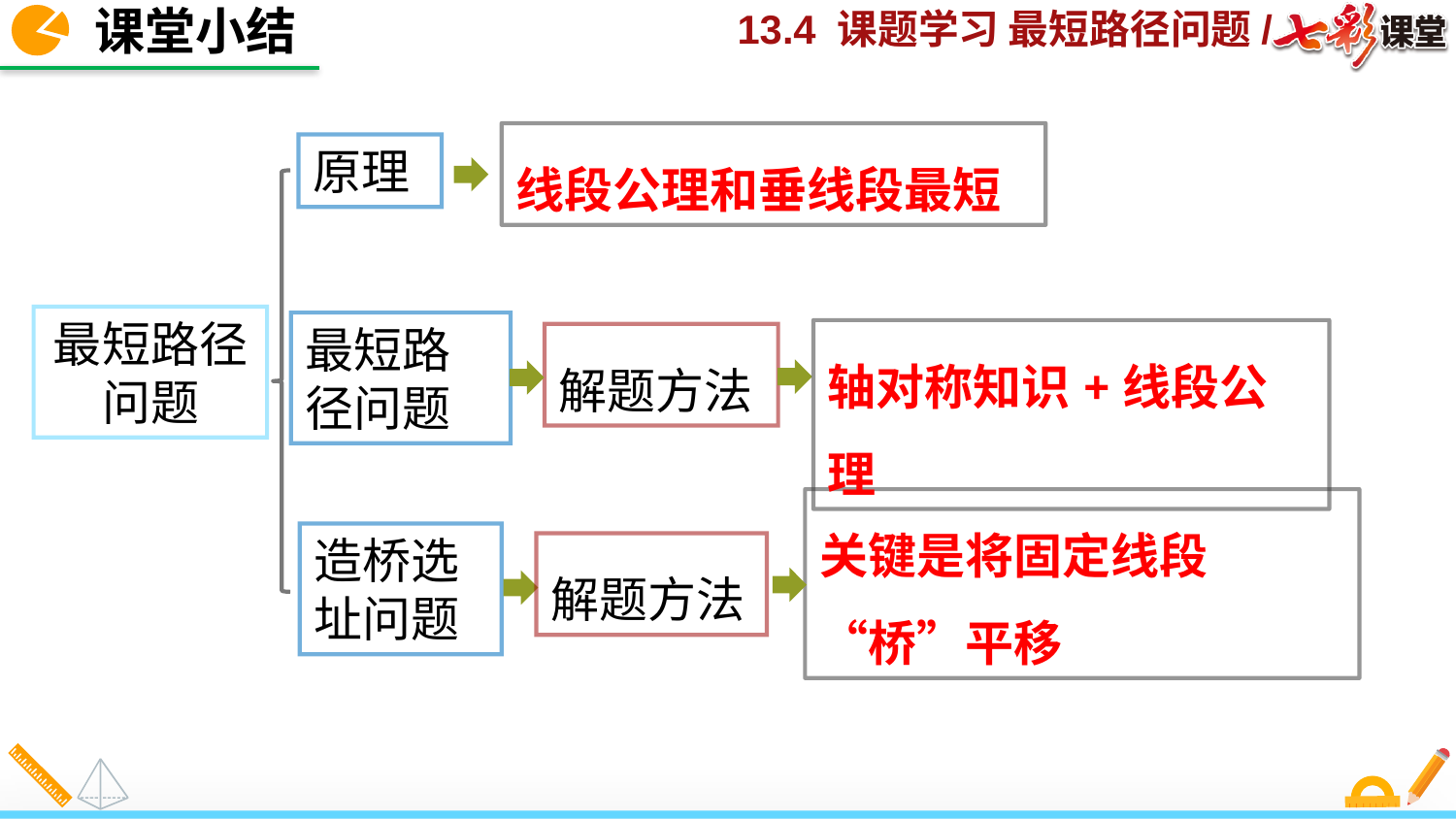

课堂小结

线段公理和垂线段最短
原理

最短路径问题
最短路径问题
轴对称知识+线段公理
解题方法

关键是将固定线段“桥”平移
造桥选址问题
解题方法